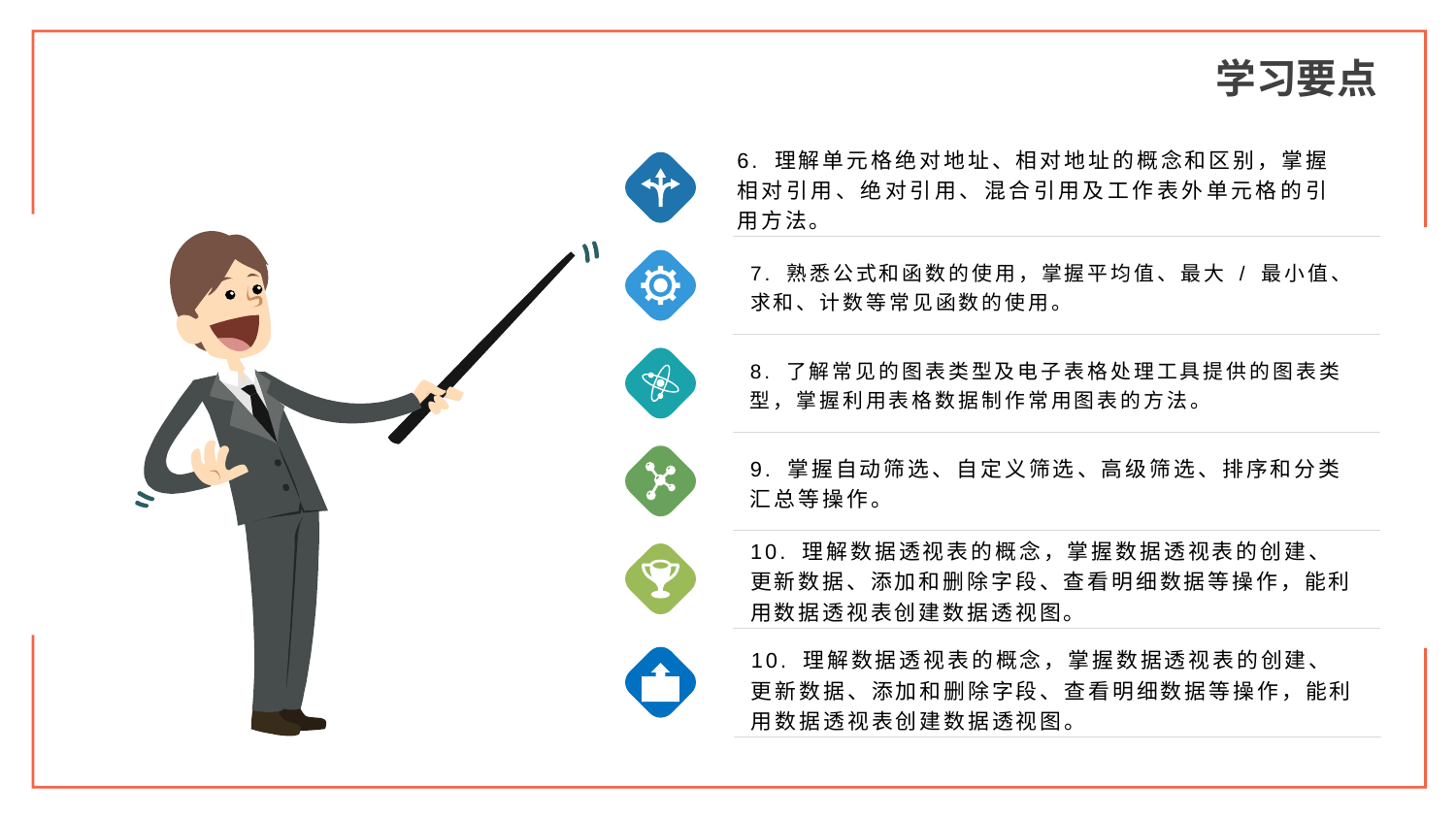

学习要点
6. 理解单元格绝对地址、相对地址的概念和区别，掌握相对引用、绝对引用、混合引用及工作表外单元格的引用方法。

7. 熟悉公式和函数的使用，掌握平均值、最大 / 最小值、求和、计数等常见函数的使用。

8. 了解常见的图表类型及电子表格处理工具提供的图表类型，掌握利用表格数据制作常用图表的方法。

9. 掌握自动筛选、自定义筛选、高级筛选、排序和分类汇总等操作。

10. 理解数据透视表的概念，掌握数据透视表的创建、更新数据、添加和删除字段、查看明细数据等操作，能利用数据透视表创建数据透视图。

10. 理解数据透视表的概念，掌握数据透视表的创建、更新数据、添加和删除字段、查看明细数据等操作，能利用数据透视表创建数据透视图。